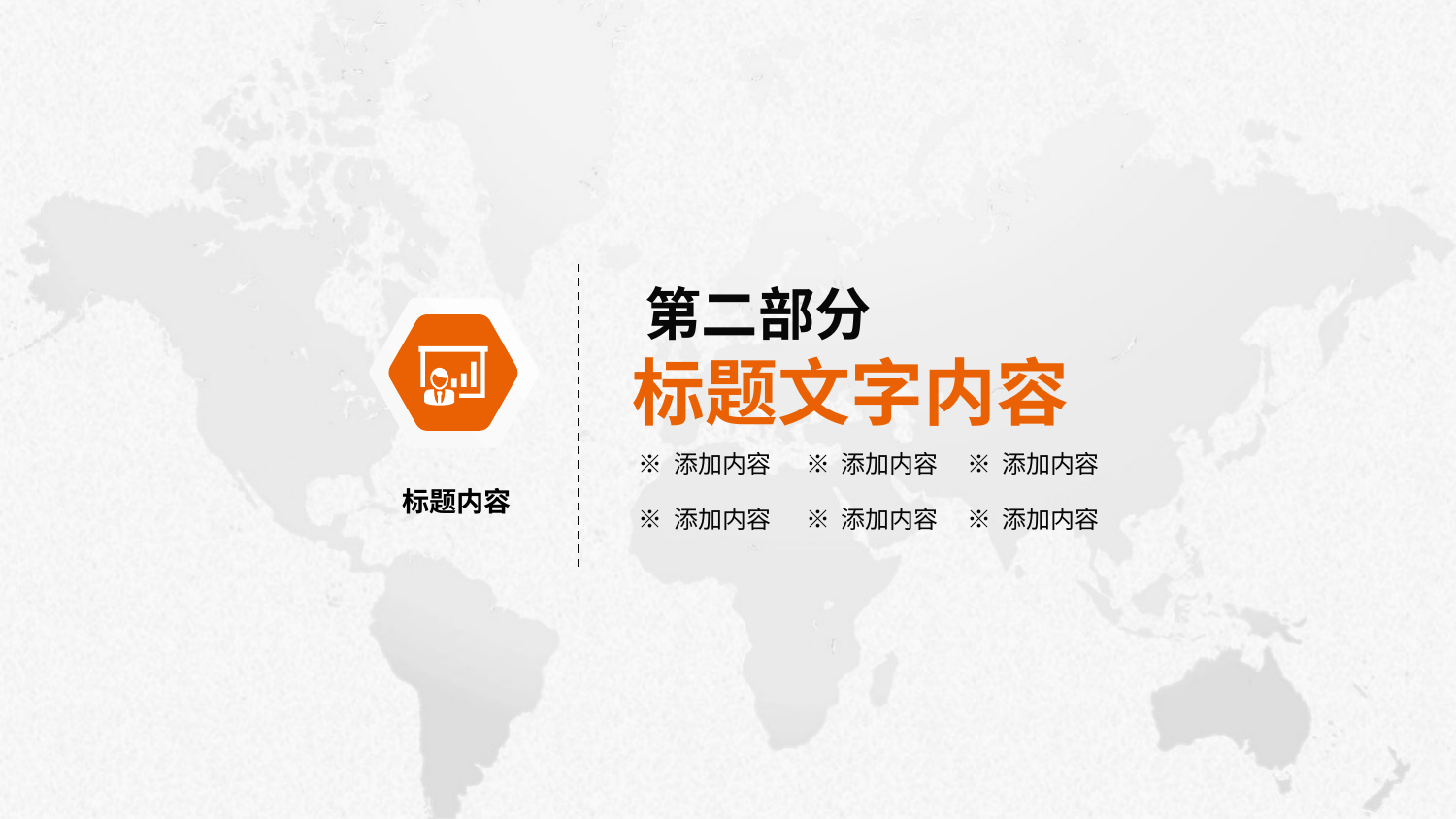

第二部分
标题文字内容

※ 添加内容
※ 添加内容
※ 添加内容
标题内容
※ 添加内容
※ 添加内容
※ 添加内容